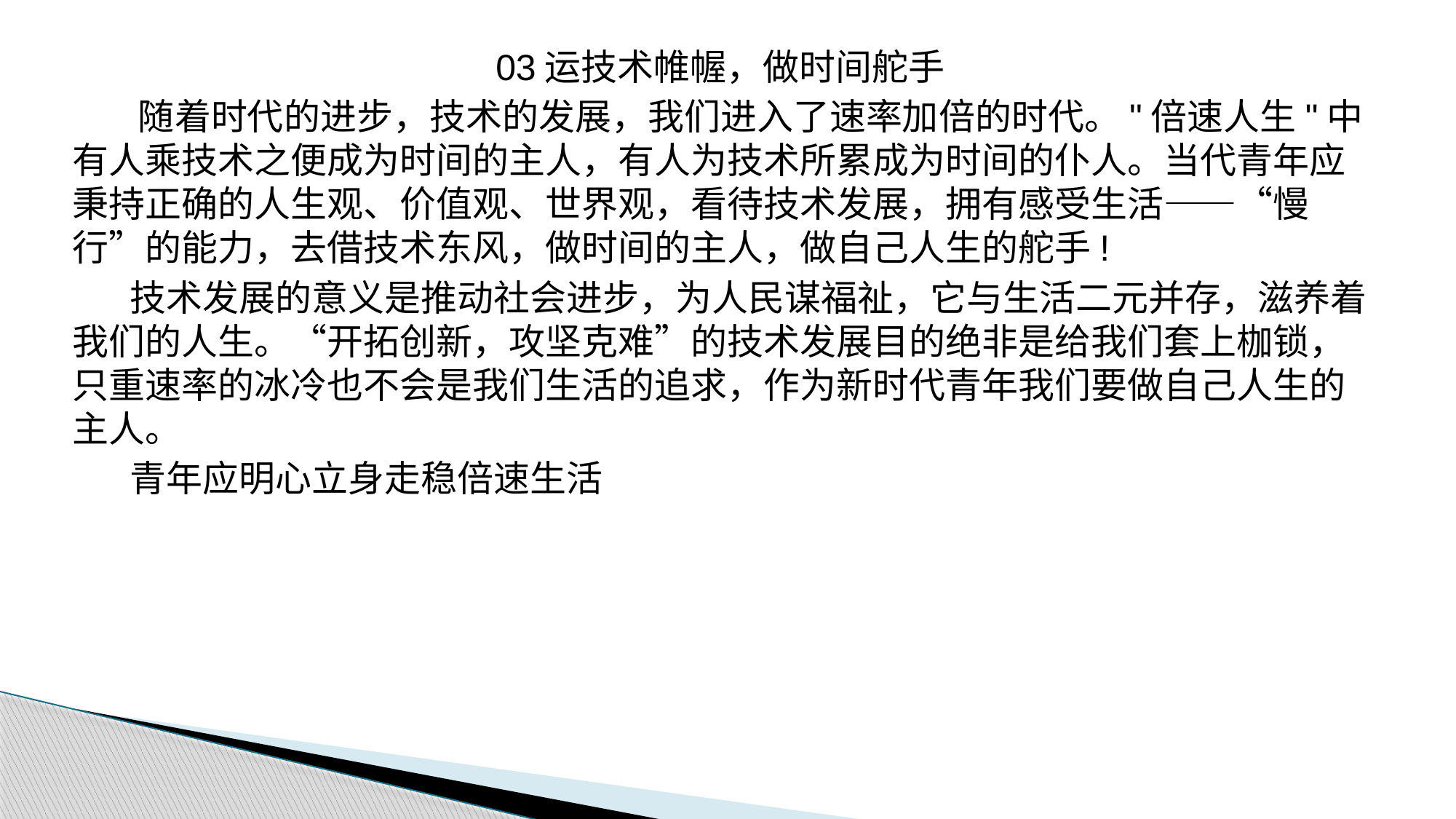

03运技术帷幄，做时间舵手
       随着时代的进步，技术的发展，我们进入了速率加倍的时代。"倍速人生"中有人乘技术之便成为时间的主人，有人为技术所累成为时间的仆人。当代青年应秉持正确的人生观、价值观、世界观，看待技术发展，拥有感受生活——“慢行”的能力，去借技术东风，做时间的主人，做自己人生的舵手!
      技术发展的意义是推动社会进步，为人民谋福祉，它与生活二元并存，滋养着我们的人生。“开拓创新，攻坚克难”的技术发展目的绝非是给我们套上枷锁，只重速率的冰冷也不会是我们生活的追求，作为新时代青年我们要做自己人生的主人。
      青年应明心立身走稳倍速生活